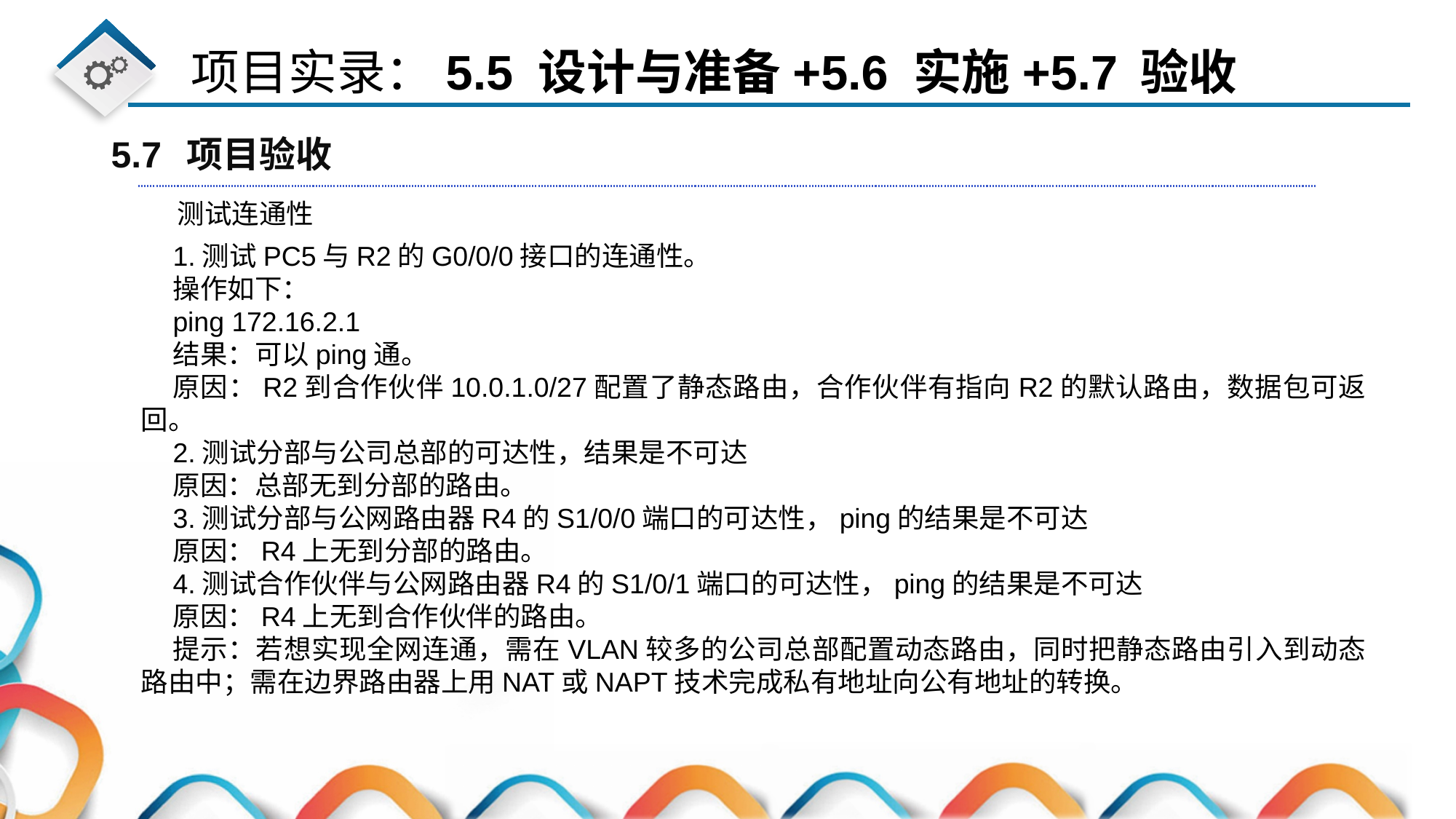

5.7  项目验收

测试连通性
1.测试PC5与R2的G0/0/0接口的连通性。
操作如下：
ping 172.16.2.1
结果：可以ping通。
原因：R2到合作伙伴10.0.1.0/27配置了静态路由，合作伙伴有指向R2的默认路由，数据包可返回。
2.测试分部与公司总部的可达性，结果是不可达
原因：总部无到分部的路由。
3.测试分部与公网路由器R4的S1/0/0端口的可达性，ping的结果是不可达
原因：R4上无到分部的路由。
4.测试合作伙伴与公网路由器R4的S1/0/1端口的可达性，ping的结果是不可达
原因：R4上无到合作伙伴的路由。
提示：若想实现全网连通，需在VLAN较多的公司总部配置动态路由，同时把静态路由引入到动态路由中；需在边界路由器上用NAT或NAPT技术完成私有地址向公有地址的转换。